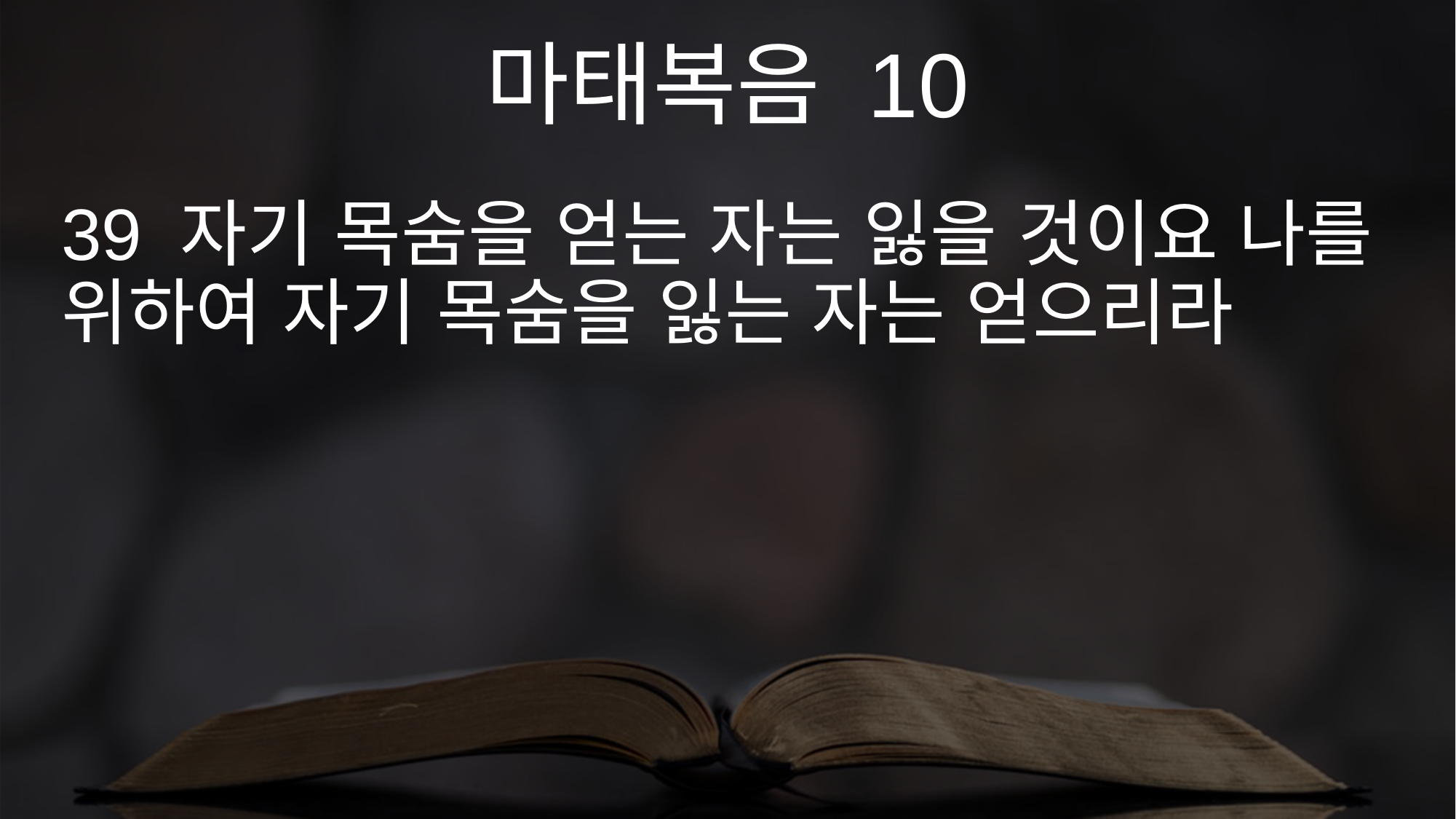

마태복음 10
39 자기 목숨을 얻는 자는 잃을 것이요 나를 위하여 자기 목숨을 잃는 자는 얻으리라